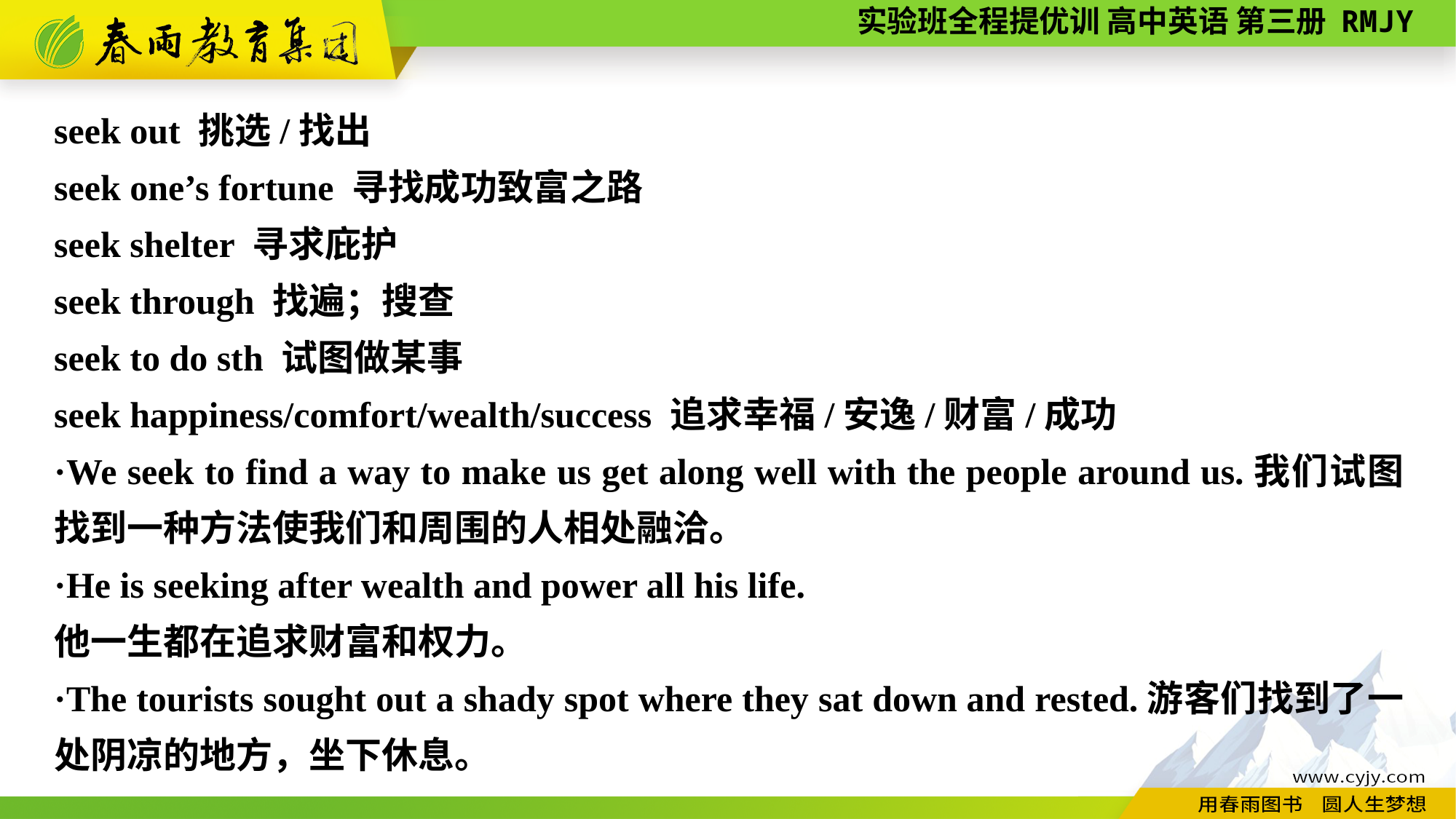

seek out 挑选/找出
seek one’s fortune 寻找成功致富之路
seek shelter 寻求庇护
seek through 找遍；搜查
seek to do sth 试图做某事
seek happiness/comfort/wealth/success 追求幸福/安逸/财富/成功
·We seek to find a way to make us get along well with the people around us.我们试图找到一种方法使我们和周围的人相处融洽。
·He is seeking after wealth and power all his life.
他一生都在追求财富和权力。
·The tourists sought out a shady spot where they sat down and rested.游客们找到了一处阴凉的地方，坐下休息。